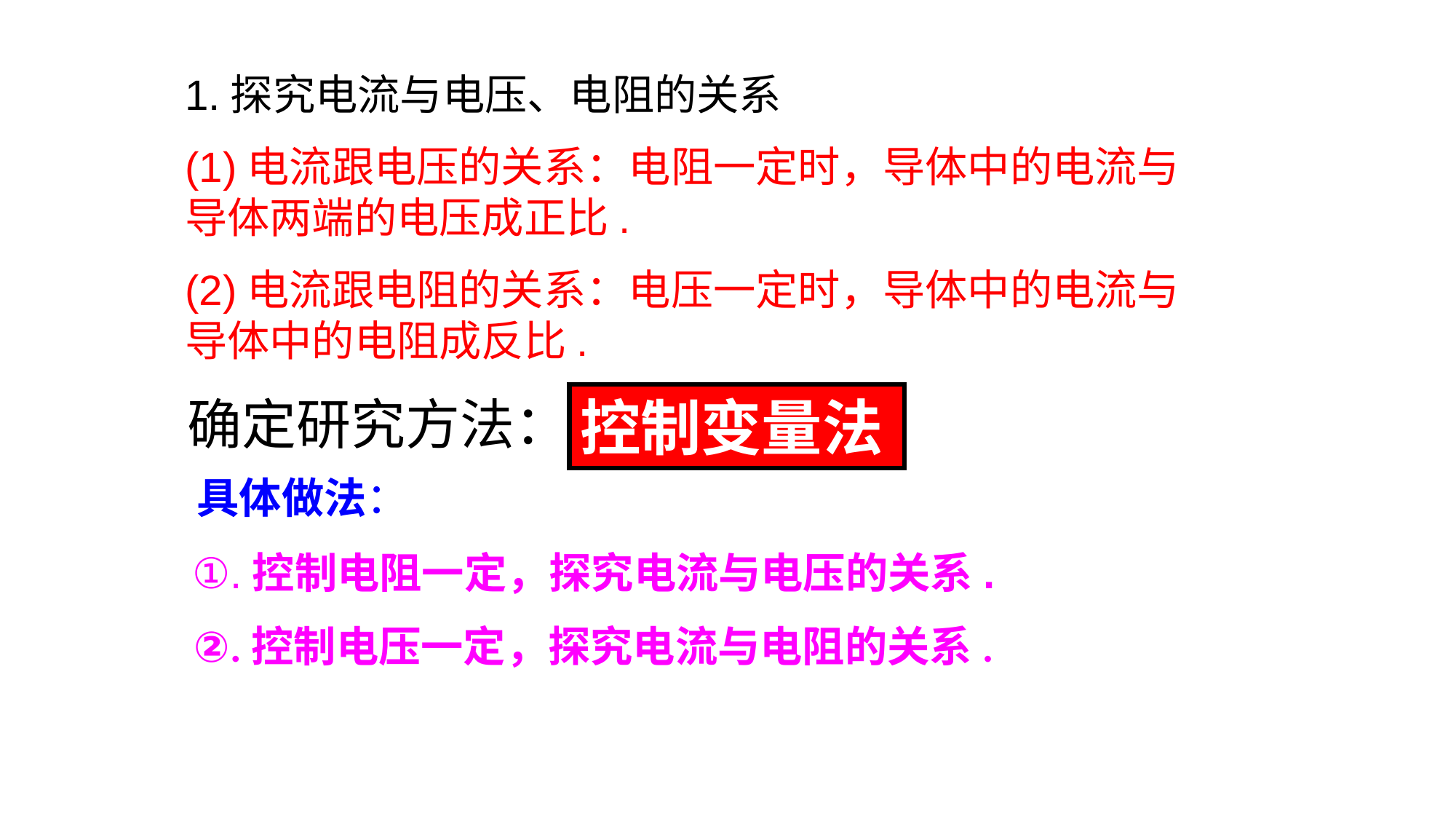

1.探究电流与电压、电阻的关系
(1)电流跟电压的关系：电阻一定时，导体中的电流与导体两端的电压成正比.
(2)电流跟电阻的关系：电压一定时，导体中的电流与导体中的电阻成反比.

确定研究方法：
控制变量法
具体做法：
①.控制电阻一定，探究电流与电压的关系.
②.控制电压一定，探究电流与电阻的关系.